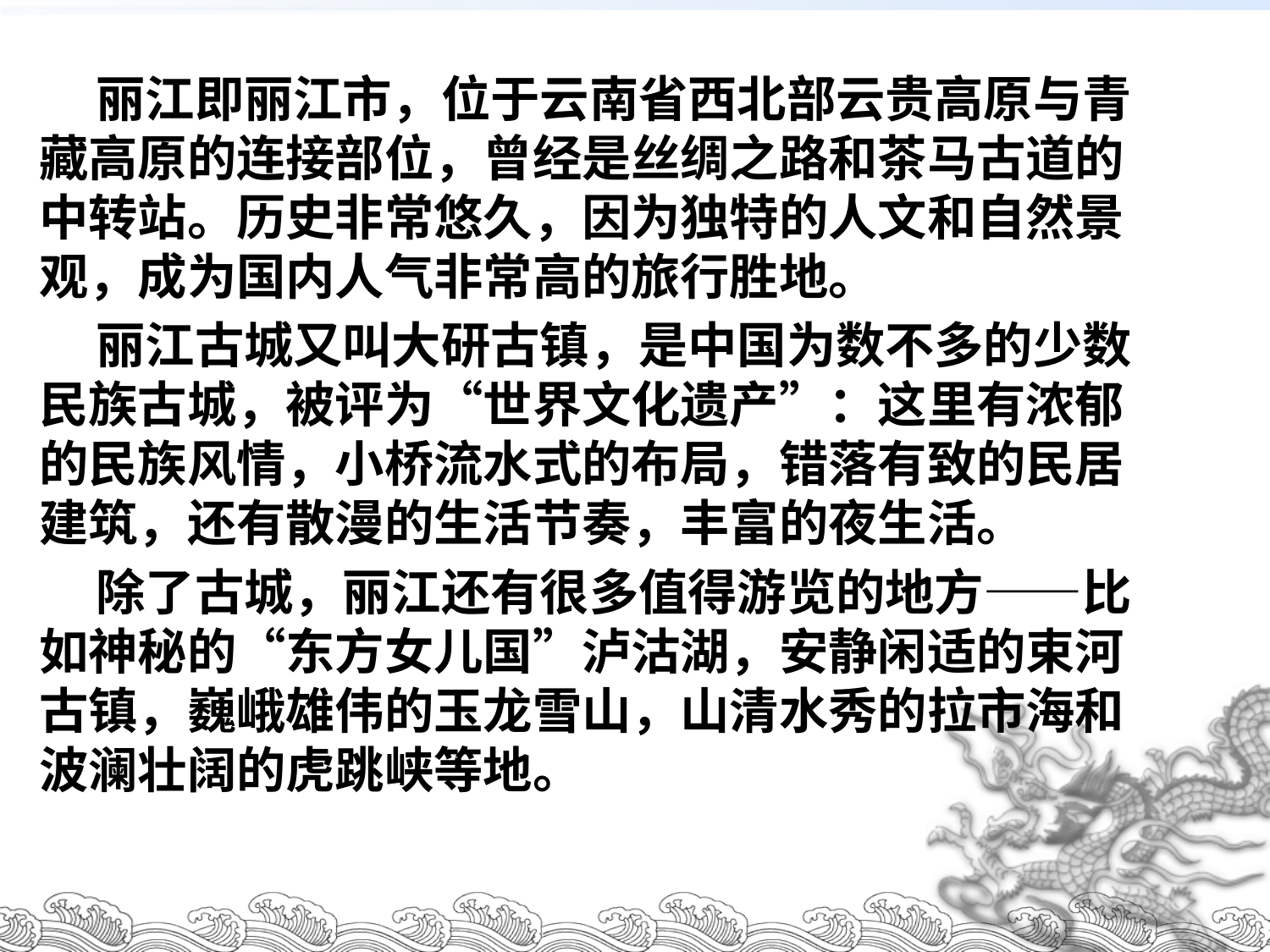

丽江即丽江市，位于云南省西北部云贵高原与青藏高原的连接部位，曾经是丝绸之路和茶马古道的中转站。历史非常悠久，因为独特的人文和自然景观，成为国内人气非常高的旅行胜地。
    丽江古城又叫大研古镇，是中国为数不多的少数民族古城，被评为“世界文化遗产”：这里有浓郁的民族风情，小桥流水式的布局，错落有致的民居建筑，还有散漫的生活节奏，丰富的夜生活。
    除了古城，丽江还有很多值得游览的地方——比如神秘的“东方女儿国”泸沽湖，安静闲适的束河古镇，巍峨雄伟的玉龙雪山，山清水秀的拉市海和波澜壮阔的虎跳峡等地。